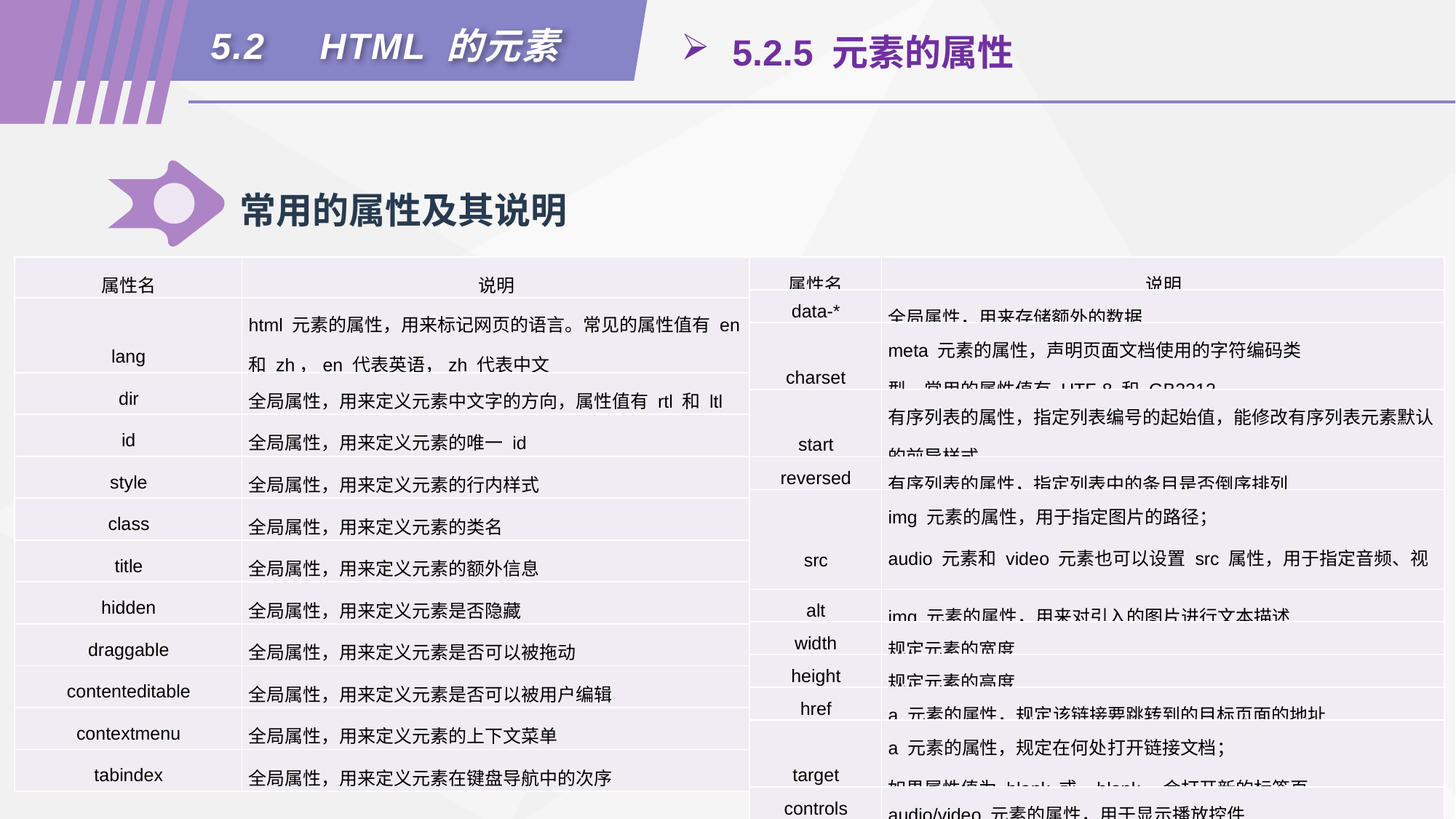

5.2	HTML 的元素
 5.2.5 元素的属性

常用的属性及其说明
| 属性名 | 说明 |
| --- | --- |
| lang | html 元素的属性，用来标记网页的语言。常见的属性值有 en 和 zh，en 代表英语，zh 代表中文 |
| dir | 全局属性，用来定义元素中文字的方向，属性值有 rtl 和 ltl |
| id | 全局属性，用来定义元素的唯一 id |
| style | 全局属性，用来定义元素的行内样式 |
| class | 全局属性，用来定义元素的类名 |
| title | 全局属性，用来定义元素的额外信息 |
| hidden | 全局属性，用来定义元素是否隐藏 |
| draggable | 全局属性，用来定义元素是否可以被拖动 |
| contenteditable | 全局属性，用来定义元素是否可以被用户编辑 |
| contextmenu | 全局属性，用来定义元素的上下文菜单 |
| tabindex | 全局属性，用来定义元素在键盘导航中的次序 |
| 属性名 | 说明 |
| --- | --- |
| data-\* | 全局属性，用来存储额外的数据 |
| charset | meta 元素的属性，声明页面文档使用的字符编码类型。常用的属性值有 UTF-8 和 GB2312 |
| start | 有序列表的属性，指定列表编号的起始值，能修改有序列表元素默认的前导样式 |
| reversed | 有序列表的属性，指定列表中的条目是否倒序排列 |
| src | img 元素的属性，用于指定图片的路径； audio 元素和 video 元素也可以设置 src 属性，用于指定音频、视频的路径 |
| alt | img 元素的属性，用来对引入的图片进行文本描述 |
| width | 规定元素的宽度 |
| height | 规定元素的高度 |
| href | a 元素的属性，规定该链接要跳转到的目标页面的地址 |
| target | a 元素的属性，规定在何处打开链接文档； 如果属性值为 blank 或 \_blank，会打开新的标签页 |
| controls | audio/video 元素的属性，用于显示播放控件 |